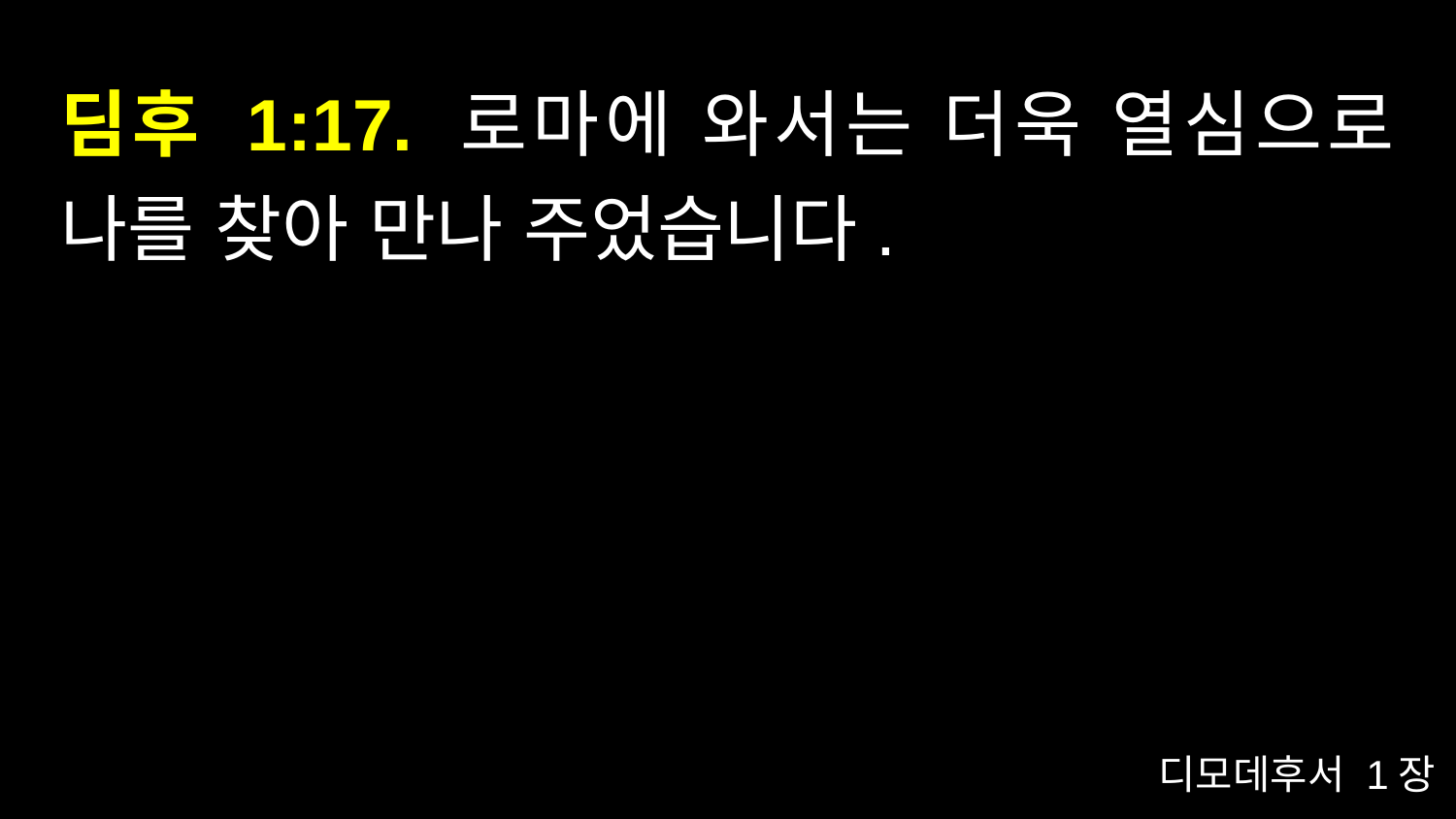

# 딤후 1:17. 로마에 와서는 더욱 열심으로 나를 찾아 만나 주었습니다.
디모데후서 1장